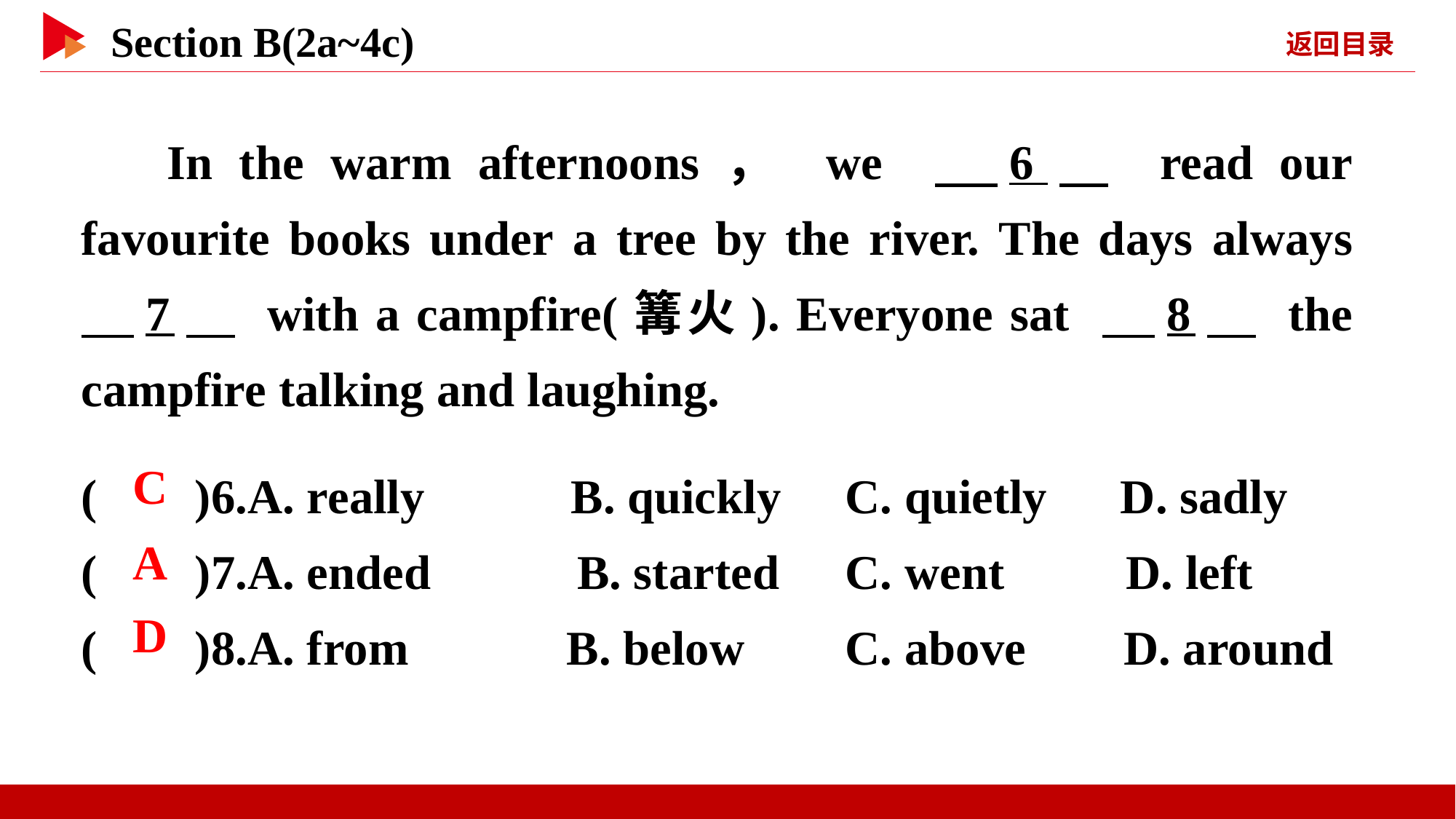

In the warm afternoons， we 　6　 read our favourite books under a tree by the river. The days always 　7　 with a campfire(篝火). Everyone sat 　8　 the campfire talking and laughing.
(        )6.A. really            B. quickly	C. quietly      D. sadly
(        )7.A. ended            B. started	C. went          D. left
(        )8.A. from             B. below	C. above        D. around
   C
   A
   D